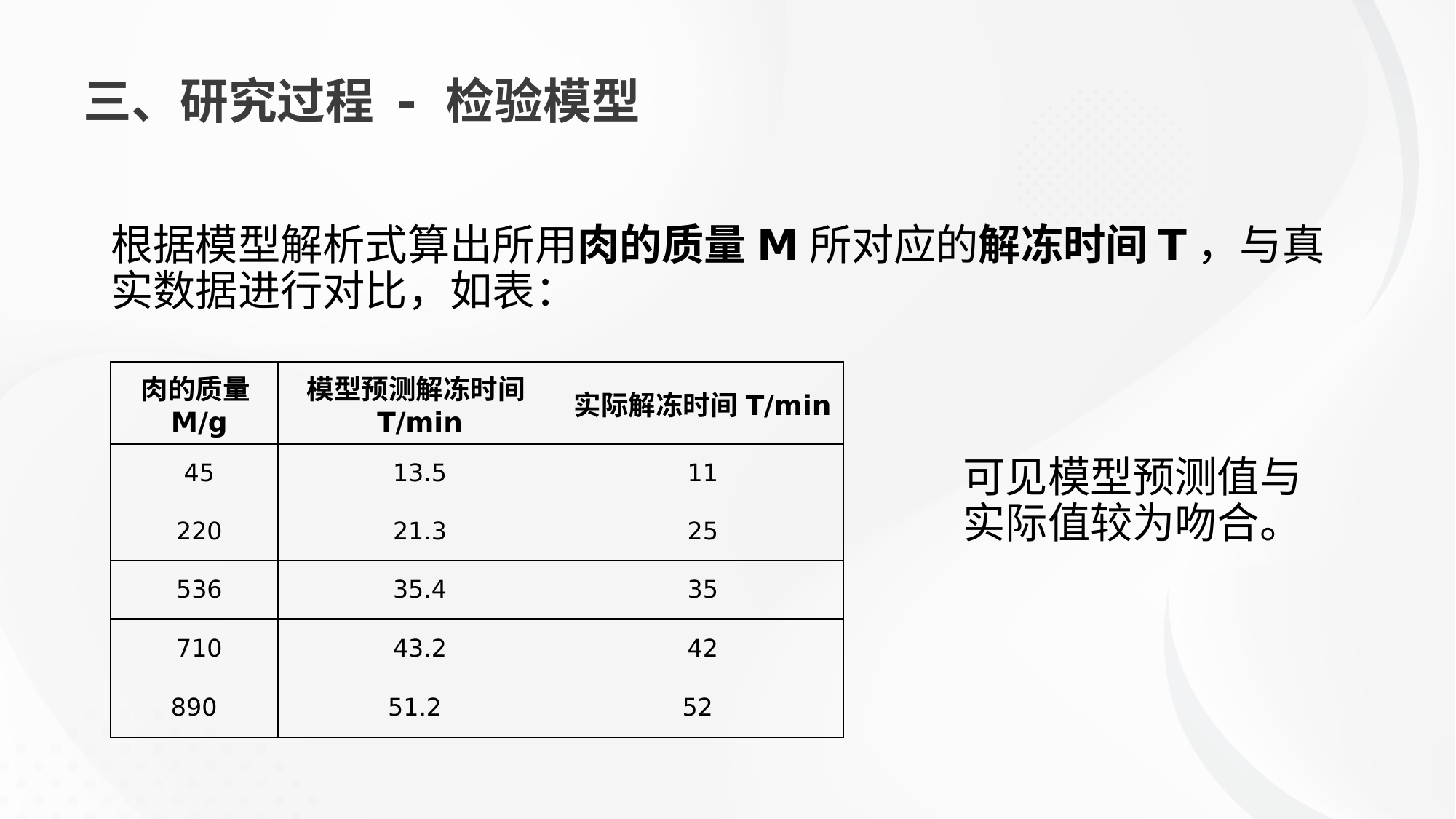

# 三、研究过程 - 检验模型
根据模型解析式算出所用肉的质量M所对应的解冻时间T，与真实数据进行对比，如表：
| 肉的质量M/g | 模型预测解冻时间T/min | 实际解冻时间T/min |
| --- | --- | --- |
| 45 | 13.5 | 11 |
| 220 | 21.3 | 25 |
| 536 | 35.4 | 35 |
| 710 | 43.2 | 42 |
| 890 | 51.2 | 52 |
可见模型预测值与实际值较为吻合。